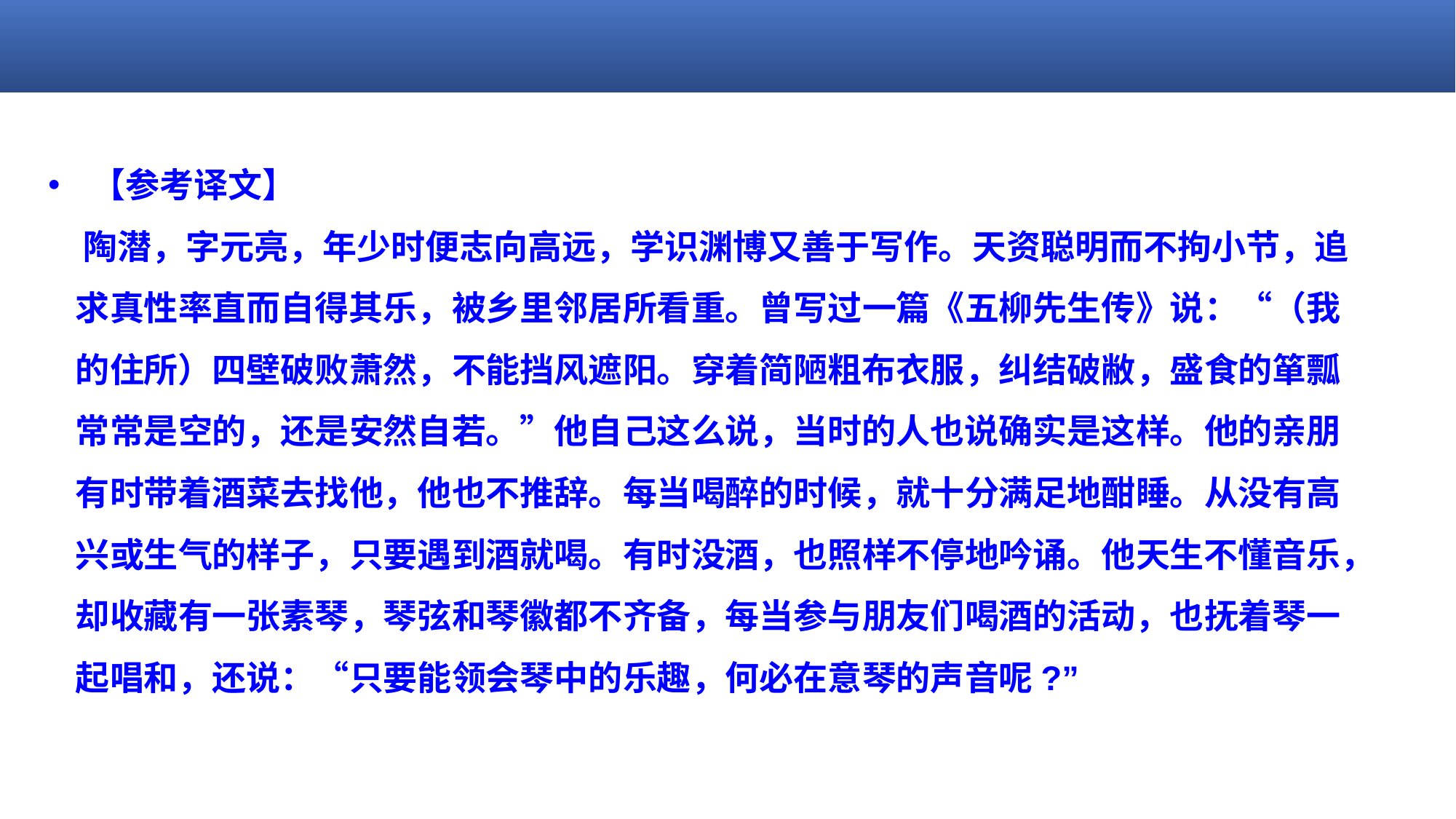

【参考译文】
 陶潜，字元亮，年少时便志向高远，学识渊博又善于写作。天资聪明而不拘小节，追求真性率直而自得其乐，被乡里邻居所看重。曾写过一篇《五柳先生传》说：“（我的住所）四壁破败萧然，不能挡风遮阳。穿着简陋粗布衣服，纠结破敝，盛食的箪瓢常常是空的，还是安然自若。”他自己这么说，当时的人也说确实是这样。他的亲朋有时带着酒菜去找他，他也不推辞。每当喝醉的时候，就十分满足地酣睡。从没有高兴或生气的样子，只要遇到酒就喝。有时没酒，也照样不停地吟诵。他天生不懂音乐，却收藏有一张素琴，琴弦和琴徽都不齐备，每当参与朋友们喝酒的活动，也抚着琴一起唱和，还说：“只要能领会琴中的乐趣，何必在意琴的声音呢?”